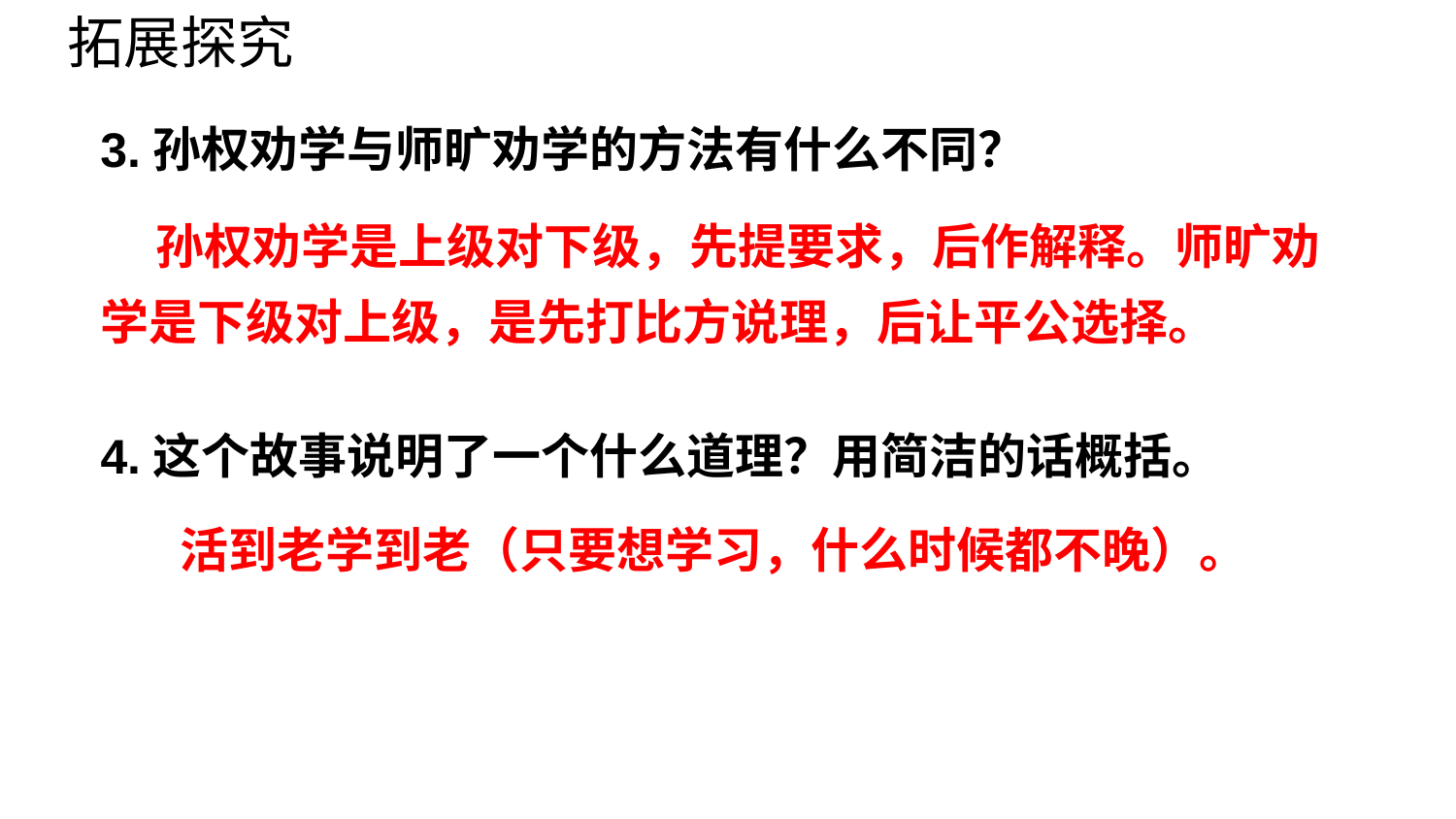

拓展探究
3.孙权劝学与师旷劝学的方法有什么不同？
    孙权劝学是上级对下级，先提要求，后作解释。师旷劝学是下级对上级，是先打比方说理，后让平公选择。
4.这个故事说明了一个什么道理？用简洁的话概括。
活到老学到老（只要想学习，什么时候都不晚）。